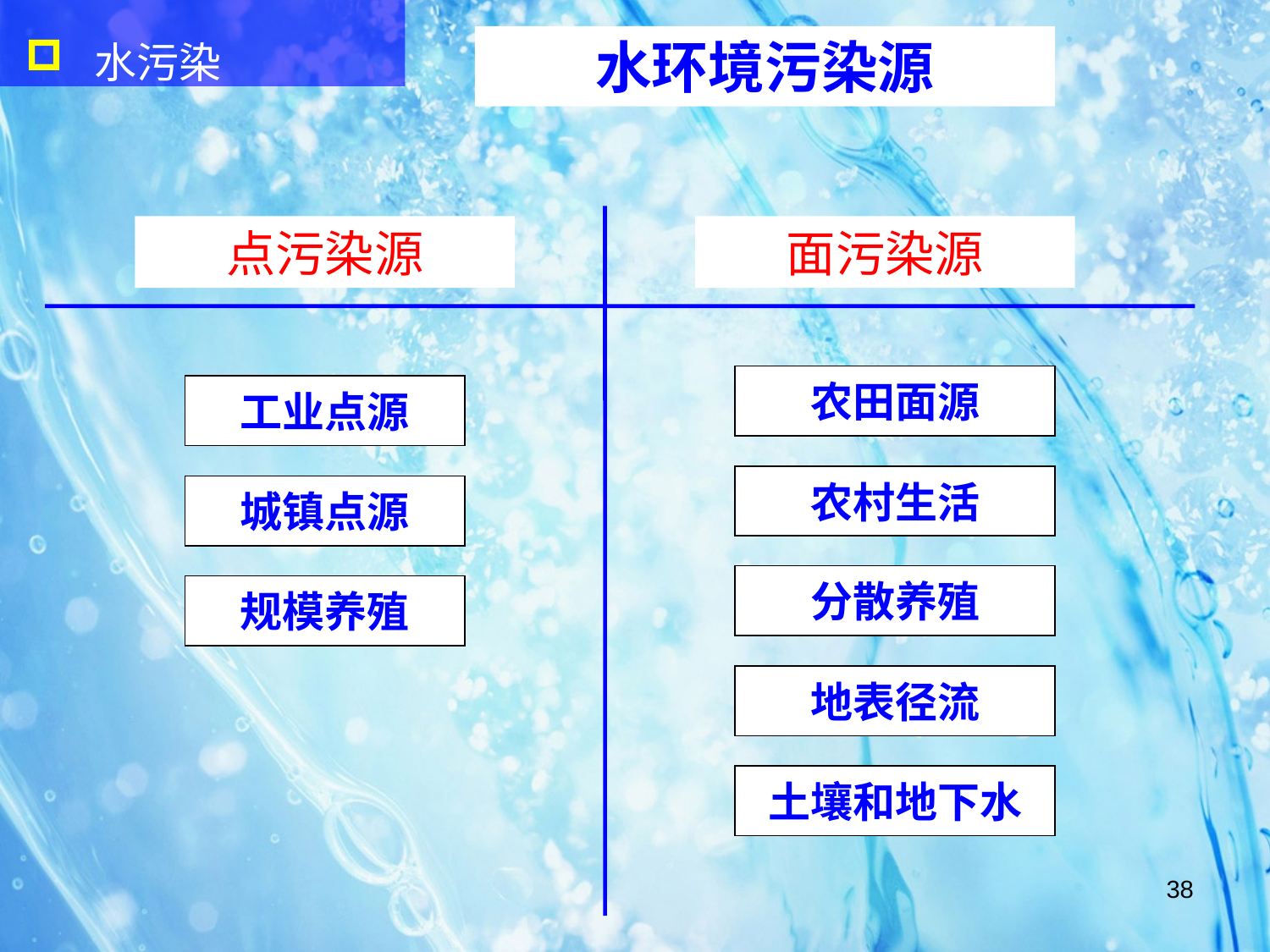

水污染
水环境污染源

点污染源
面污染源

农田面源
工业点源
农村生活
城镇点源
分散养殖
规模养殖
地表径流
土壤和地下水
38